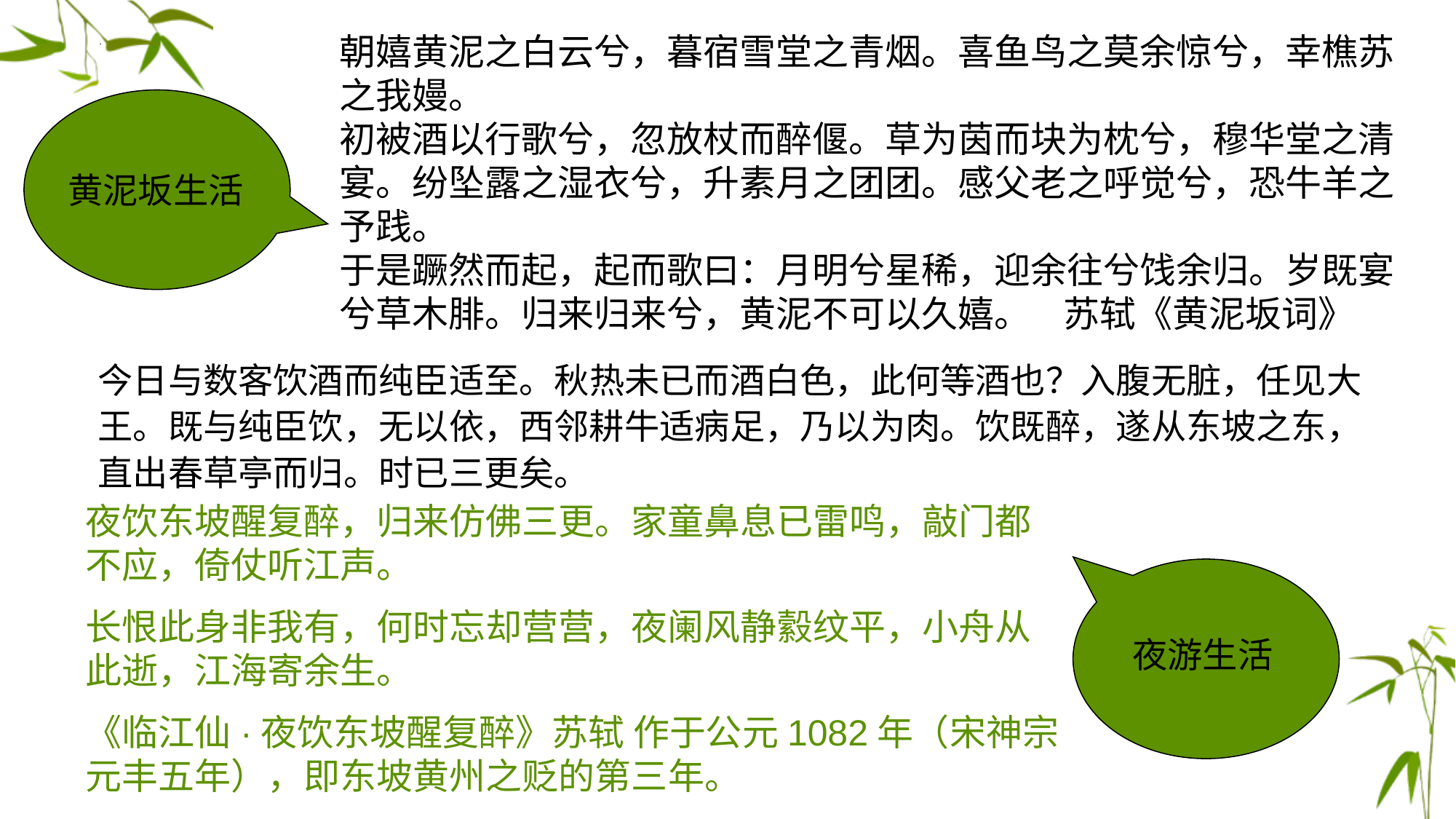

朝嬉黄泥之白云兮，暮宿雪堂之青烟。喜鱼鸟之莫余惊兮，幸樵苏之我嫚。
初被酒以行歌兮，忽放杖而醉偃。草为茵而块为枕兮，穆华堂之清宴。纷坠露之湿衣兮，升素月之团团。感父老之呼觉兮，恐牛羊之予践。
于是蹶然而起，起而歌曰：月明兮星稀，迎余往兮饯余归。岁既宴兮草木腓。归来归来兮，黄泥不可以久嬉。    苏轼《黄泥坂词》

黄泥坂生活
今日与数客饮酒而纯臣适至。秋热未已而酒白色，此何等酒也？入腹无脏，任见大王。既与纯臣饮，无以依，西邻耕牛适病足，乃以为肉。饮既醉，遂从东坡之东，直出春草亭而归。时已三更矣。
夜饮东坡醒复醉，归来仿佛三更。家童鼻息已雷鸣，敲门都不应，倚仗听江声。
长恨此身非我有，何时忘却营营，夜阑风静縠纹平，小舟从此逝，江海寄余生。
《临江仙·夜饮东坡醒复醉》苏轼 作于公元1082年（宋神宗元丰五年），即东坡黄州之贬的第三年。

夜游生活